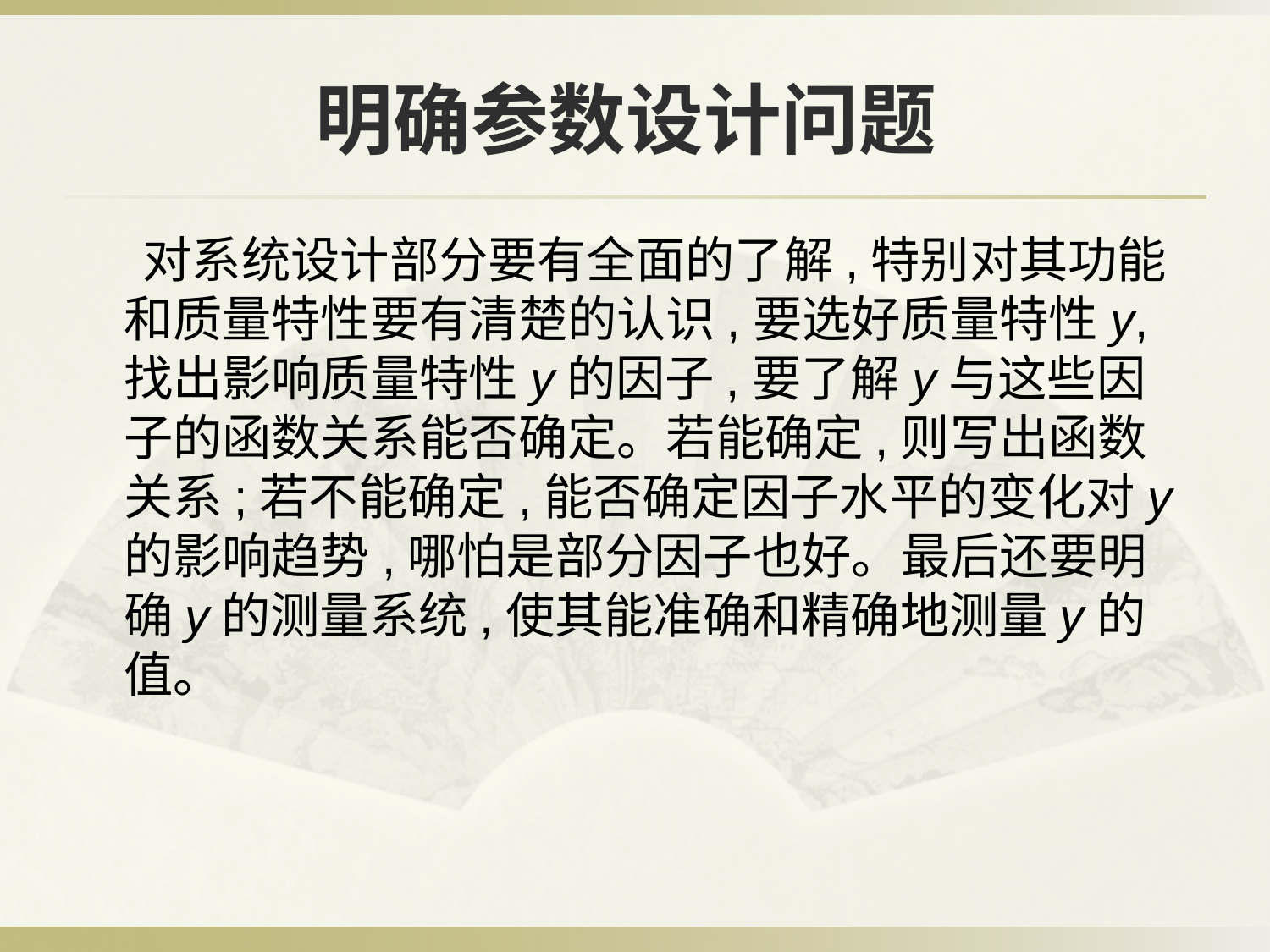

# 明确参数设计问题
     对系统设计部分要有全面的了解,特别对其功能和质量特性要有清楚的认识,要选好质量特性y,找出影响质量特性y的因子,要了解y与这些因子的函数关系能否确定。若能确定,则写出函数关系;若不能确定,能否确定因子水平的变化对y的影响趋势,哪怕是部分因子也好。最后还要明确y的测量系统,使其能准确和精确地测量y的值。